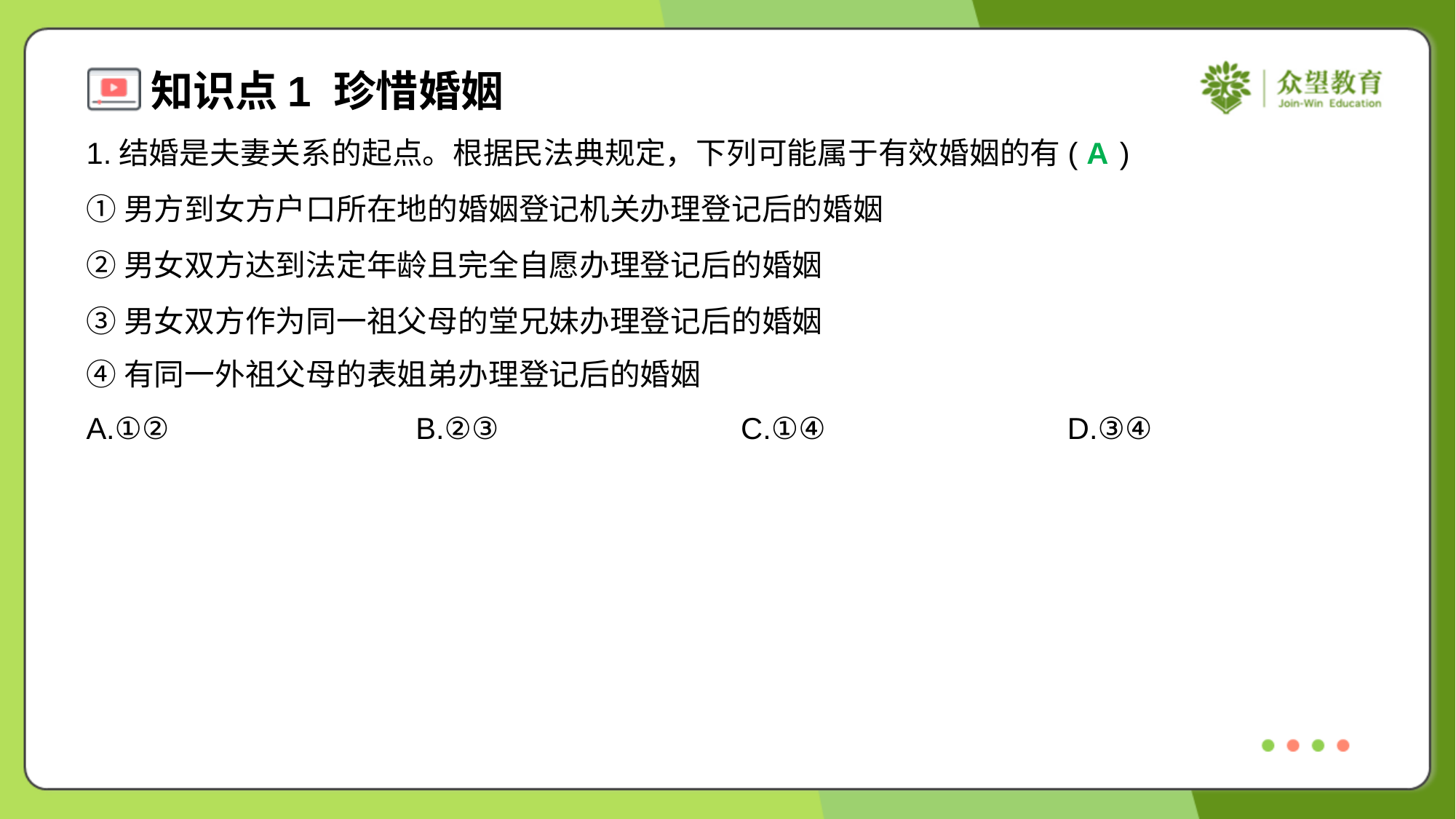

1.结婚是夫妻关系的起点。根据民法典规定，下列可能属于有效婚姻的有(     )
A
①男方到女方户口所在地的婚姻登记机关办理登记后的婚姻
②男女双方达到法定年龄且完全自愿办理登记后的婚姻
③男女双方作为同一祖父母的堂兄妹办理登记后的婚姻
④有同一外祖父母的表姐弟办理登记后的婚姻
A.①②	B.②③	C.①④	D.③④